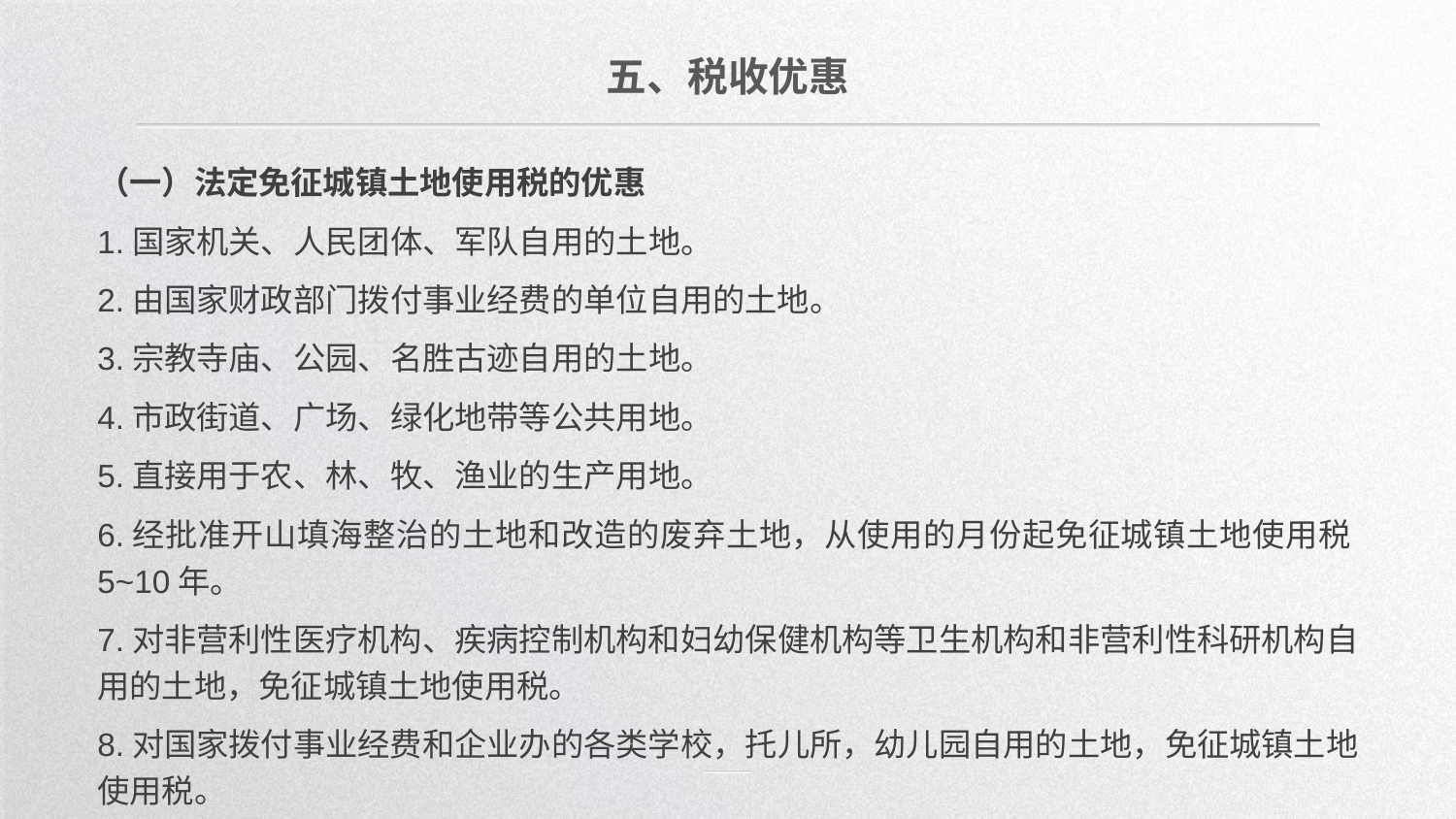

五、税收优惠
（一）法定免征城镇土地使用税的优惠
1.国家机关、人民团体、军队自用的土地。
2.由国家财政部门拨付事业经费的单位自用的土地。
3.宗教寺庙、公园、名胜古迹自用的土地。
4.市政街道、广场、绿化地带等公共用地。
5.直接用于农、林、牧、渔业的生产用地。
6.经批准开山填海整治的土地和改造的废弃土地，从使用的月份起免征城镇土地使用税5~10年。
7.对非营利性医疗机构、疾病控制机构和妇幼保健机构等卫生机构和非营利性科研机构自用的土地，免征城镇土地使用税。
8.对国家拨付事业经费和企业办的各类学校，托儿所，幼儿园自用的土地，免征城镇土地使用税。